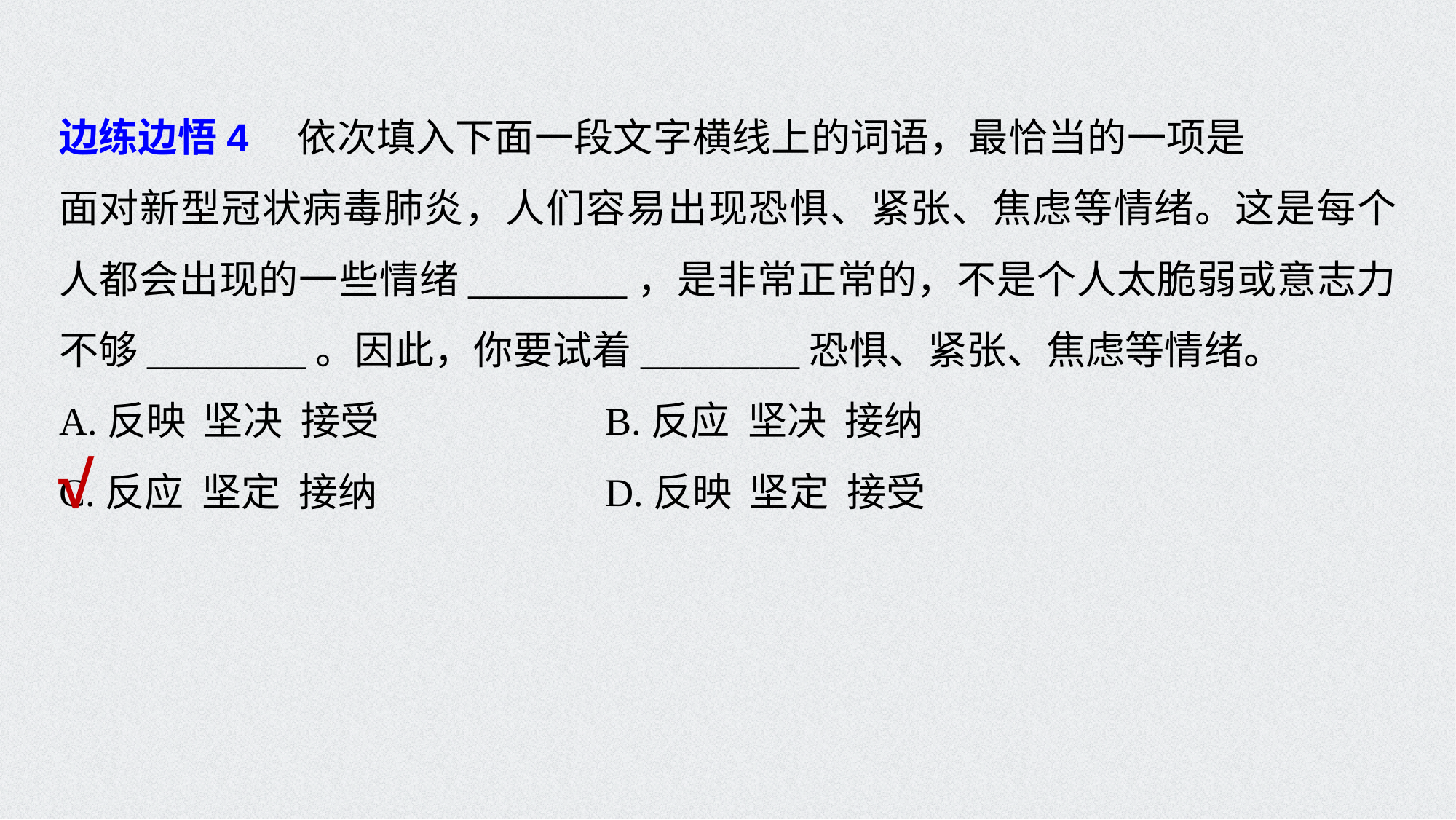

边练边悟4　依次填入下面一段文字横线上的词语，最恰当的一项是
面对新型冠状病毒肺炎，人们容易出现恐惧、紧张、焦虑等情绪。这是每个人都会出现的一些情绪________，是非常正常的，不是个人太脆弱或意志力不够________。因此，你要试着________恐惧、紧张、焦虑等情绪。
A.反映  坚决  接受			B.反应  坚决  接纳
C.反应  坚定  接纳			D.反映  坚定  接受
√